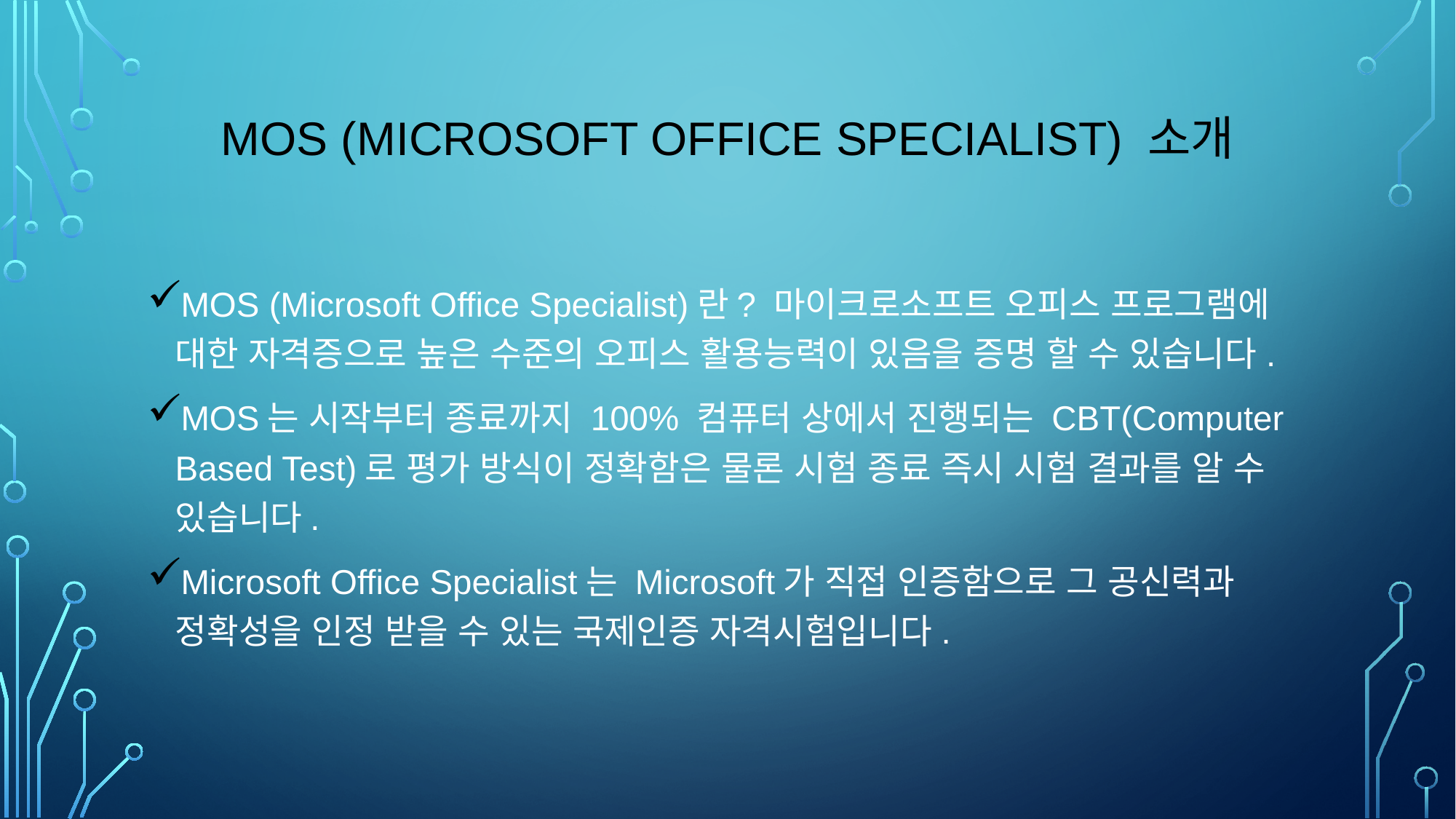

# MOS (Microsoft Office Specialist) 소개
MOS (Microsoft Office Specialist)란? 마이크로소프트 오피스 프로그램에 대한 자격증으로 높은 수준의 오피스 활용능력이 있음을 증명 할 수 있습니다.
MOS는 시작부터 종료까지 100% 컴퓨터 상에서 진행되는 CBT(Computer Based Test)로 평가 방식이 정확함은 물론 시험 종료 즉시 시험 결과를 알 수 있습니다.
Microsoft Office Specialist는 Microsoft가 직접 인증함으로 그 공신력과 정확성을 인정 받을 수 있는 국제인증 자격시험입니다.